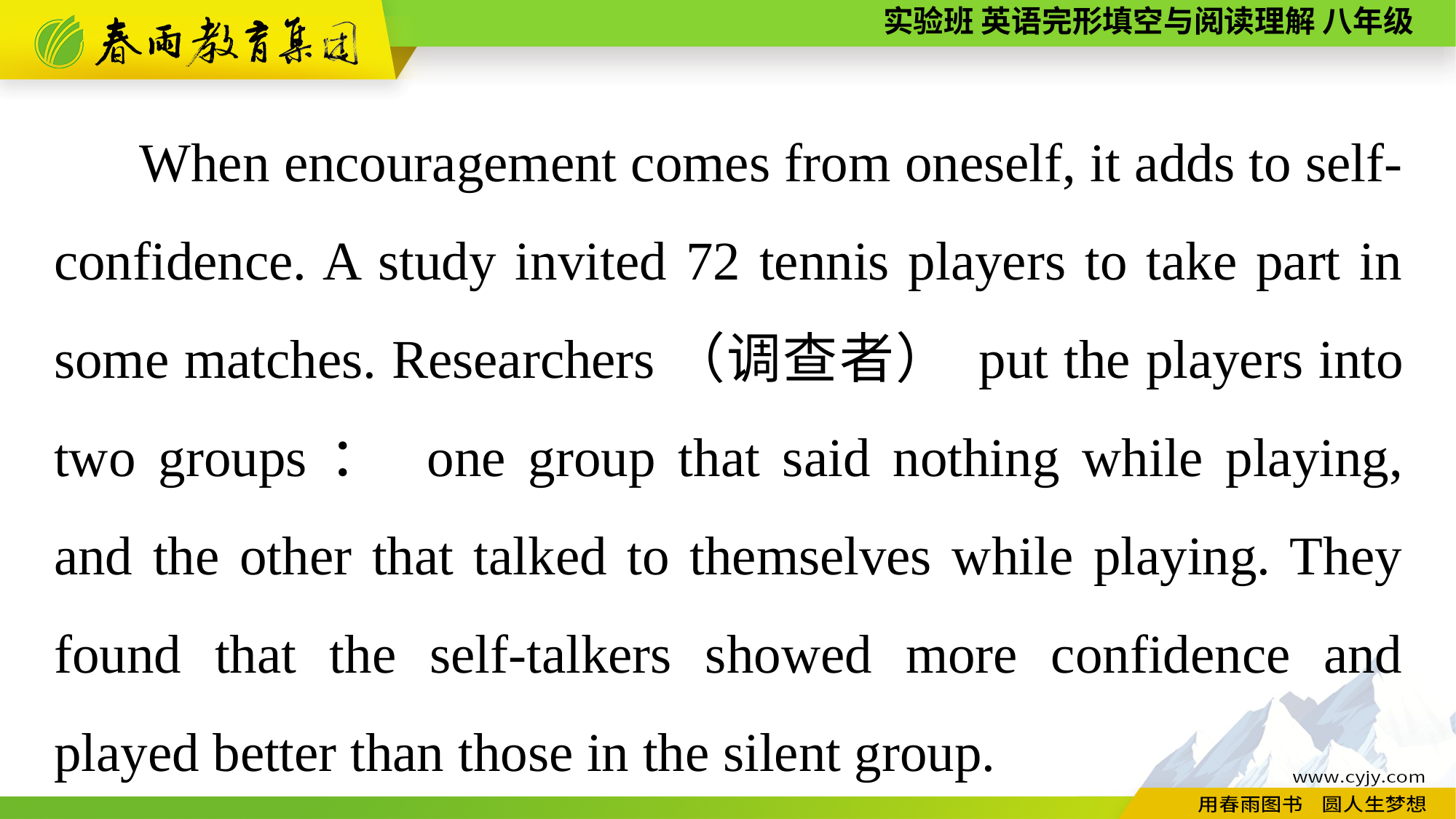

When encouragement comes from oneself, it adds to self-confidence. A study invited 72 tennis players to take part in some matches. Researchers（调查者） put the players into two groups： one group that said nothing while playing, and the other that talked to themselves while playing. They found that the self-talkers showed more confidence and played better than those in the silent group.